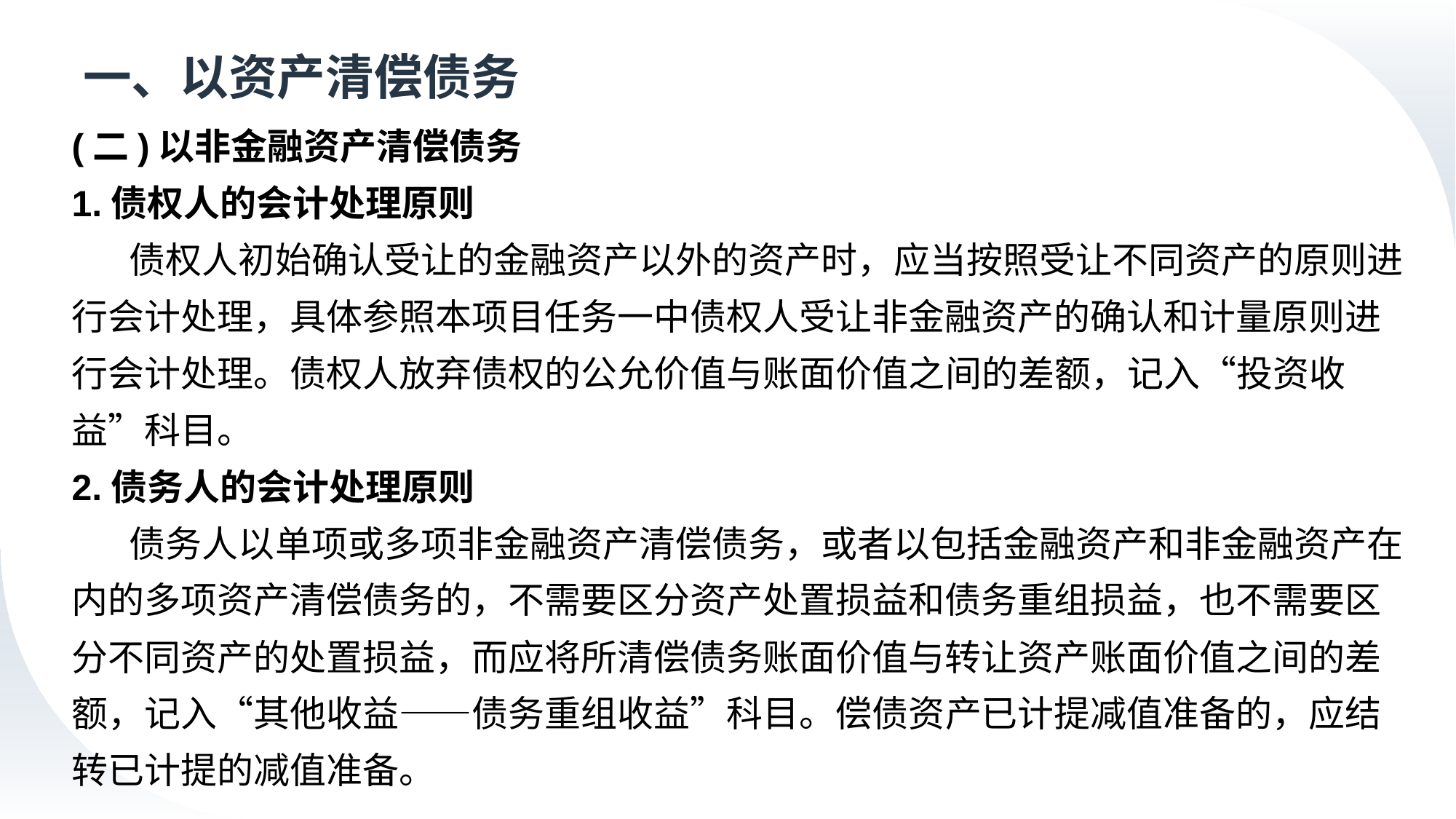

# 一、以资产清偿债务
(二)以非金融资产清偿债务
1.债权人的会计处理原则
      债权人初始确认受让的金融资产以外的资产时，应当按照受让不同资产的原则进行会计处理，具体参照本项目任务一中债权人受让非金融资产的确认和计量原则进行会计处理。债权人放弃债权的公允价值与账面价值之间的差额，记入“投资收益”科目。
2.债务人的会计处理原则
      债务人以单项或多项非金融资产清偿债务，或者以包括金融资产和非金融资产在内的多项资产清偿债务的，不需要区分资产处置损益和债务重组损益，也不需要区分不同资产的处置损益，而应将所清偿债务账面价值与转让资产账面价值之间的差额，记入“其他收益——债务重组收益”科目。偿债资产已计提减值准备的，应结转已计提的减值准备。